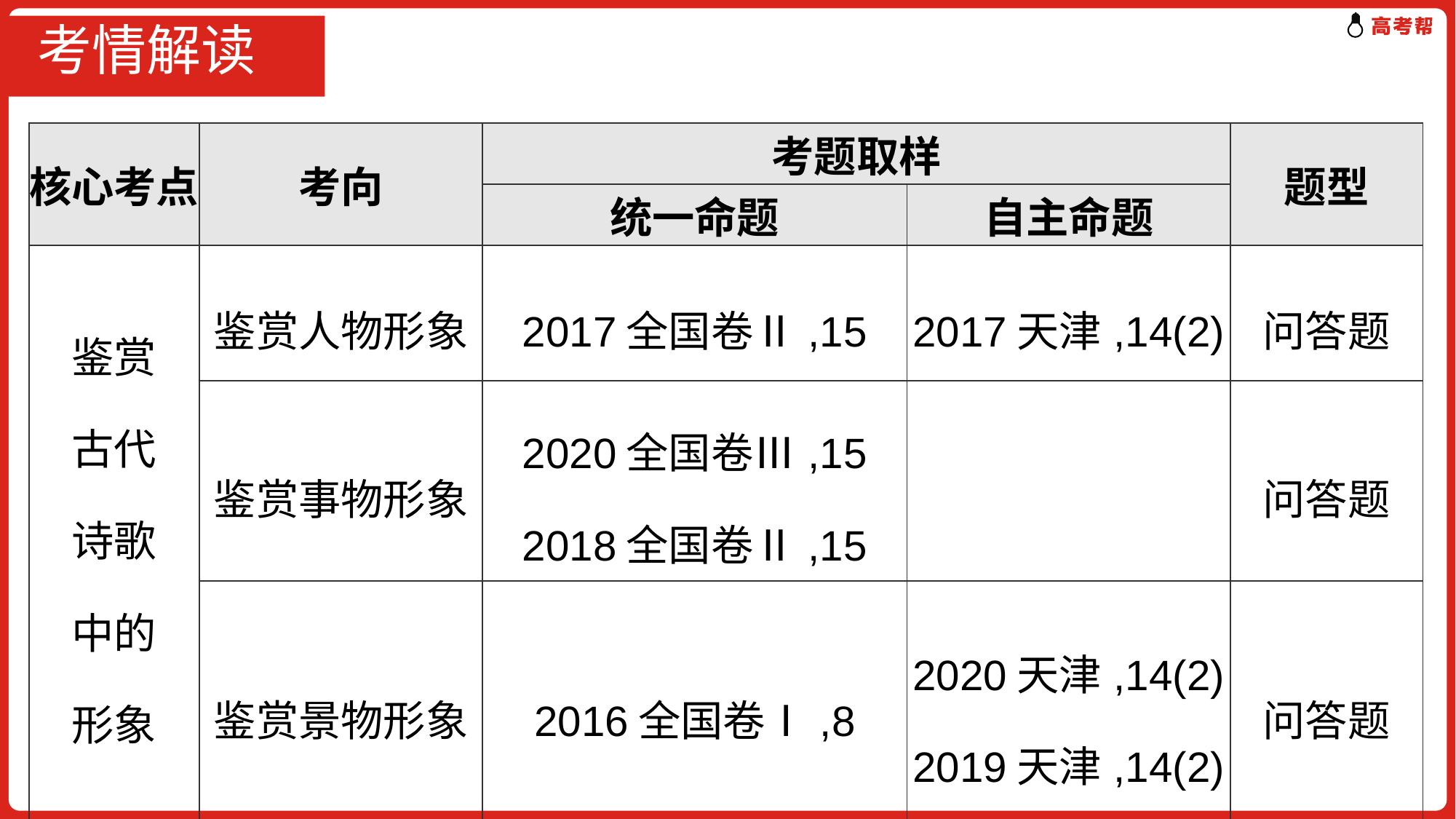

# 考情解读
| 核心考点 | 考向 | 考题取样 |  | 题型 |
| --- | --- | --- | --- | --- |
|  |  | 统一命题 | 自主命题 |  |
| 鉴赏 古代 诗歌 中的 形象 | 鉴赏人物形象 | 2017全国卷Ⅱ,15 | 2017天津,14(2) | 问答题 |
|  | 鉴赏事物形象 | 2020全国卷Ⅲ,15 2018全国卷Ⅱ,15 |  | 问答题 |
|  | 鉴赏景物形象 | 2016全国卷Ⅰ,8 | 2020天津,14(2) 2019天津,14(2) | 问答题 |